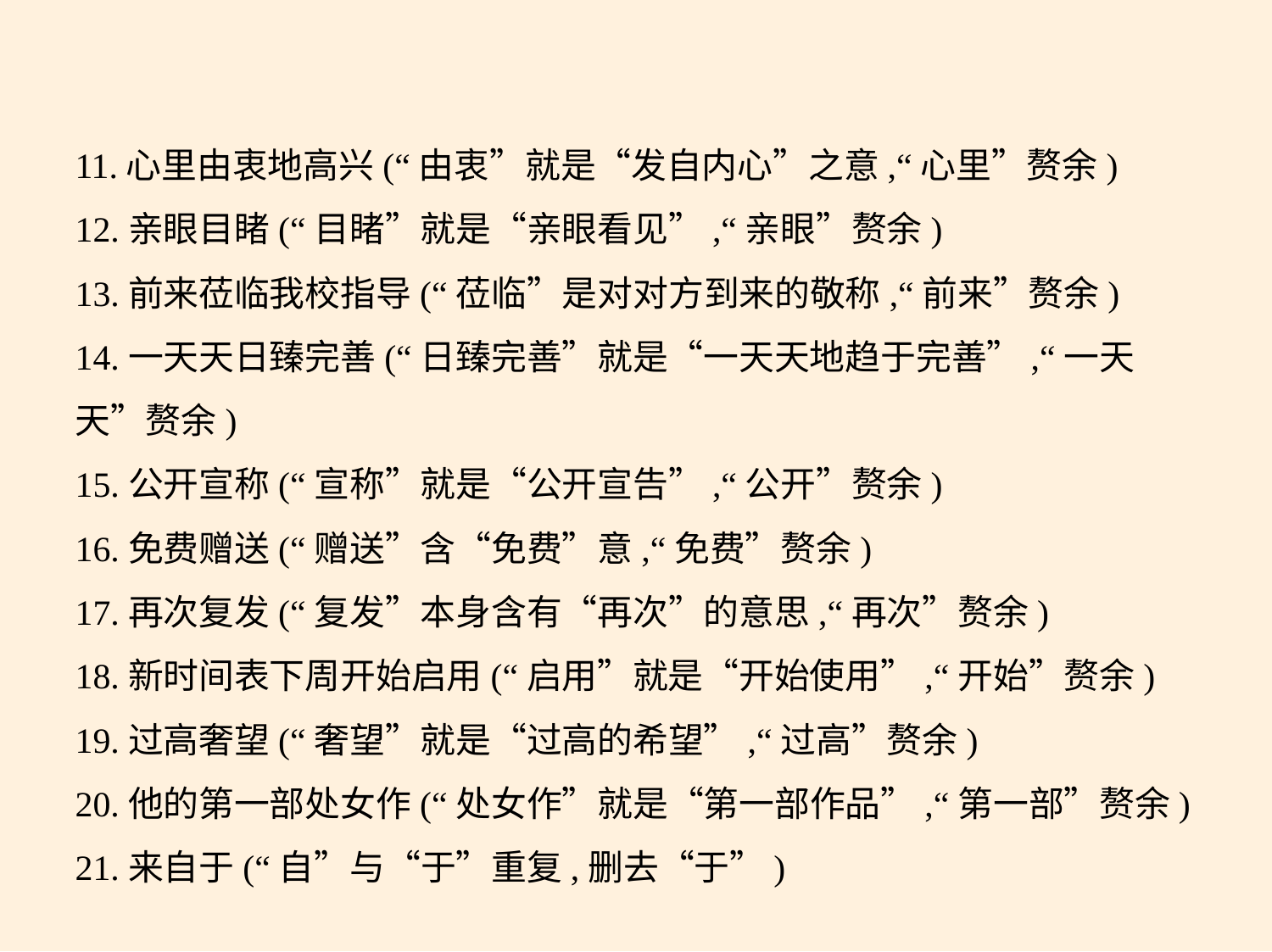

11.心里由衷地高兴(“由衷”就是“发自内心”之意,“心里”赘余)
12.亲眼目睹(“目睹”就是“亲眼看见”,“亲眼”赘余)
13.前来莅临我校指导(“莅临”是对对方到来的敬称,“前来”赘余)
14.一天天日臻完善(“日臻完善”就是“一天天地趋于完善”,“一天
天”赘余)
15.公开宣称(“宣称”就是“公开宣告”,“公开”赘余)
16.免费赠送(“赠送”含“免费”意,“免费”赘余)
17.再次复发(“复发”本身含有“再次”的意思,“再次”赘余)
18.新时间表下周开始启用(“启用”就是“开始使用”,“开始”赘余)
19.过高奢望(“奢望”就是“过高的希望”,“过高”赘余)
20.他的第一部处女作(“处女作”就是“第一部作品”,“第一部”赘余)
21.来自于(“自”与“于”重复,删去“于”)